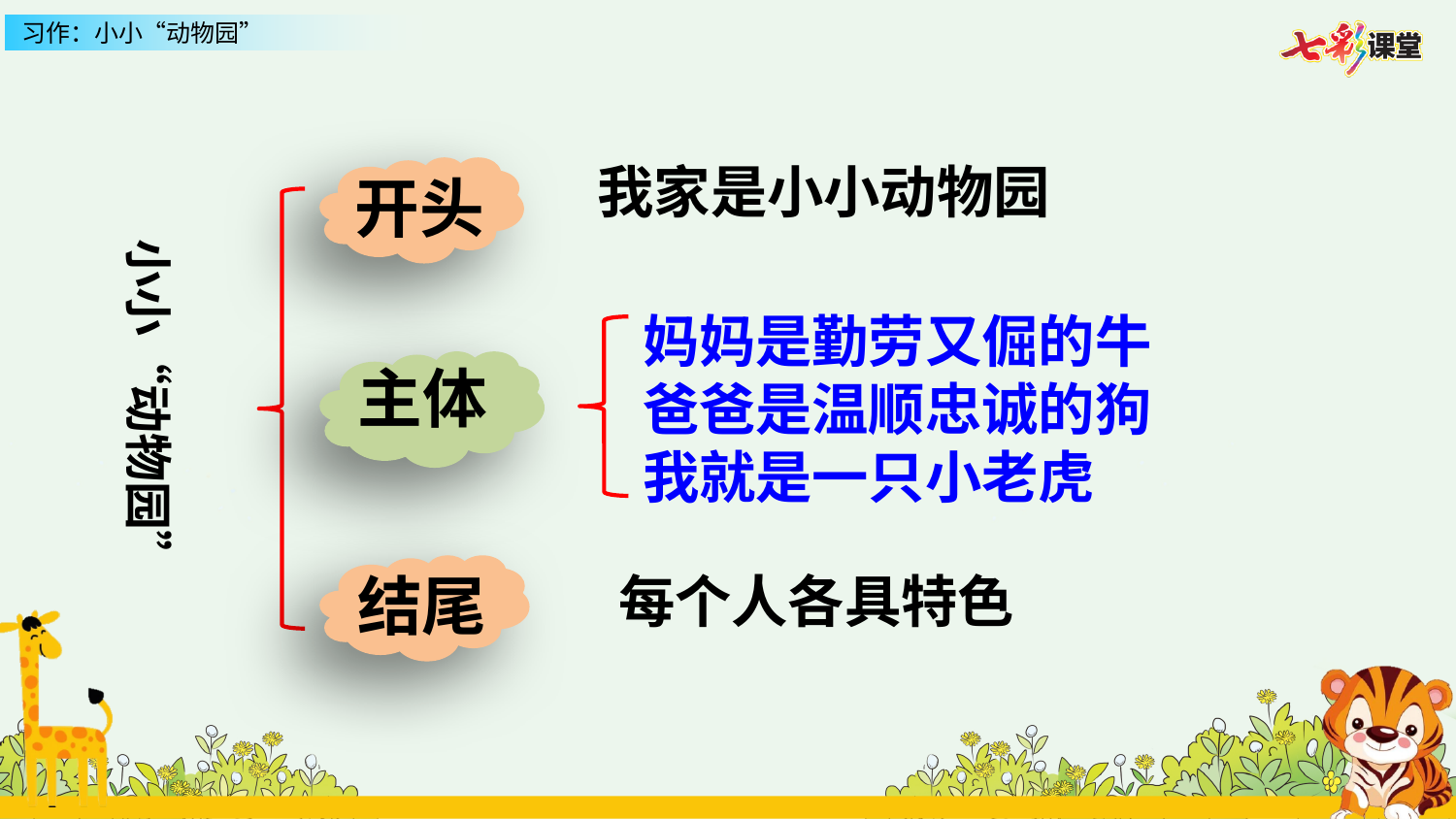

小小“动物园”
我家是小小动物园

开头

妈妈是勤劳又倔的牛
爸爸是温顺忠诚的狗
我就是一只小老虎

主体

结尾
每个人各具特色